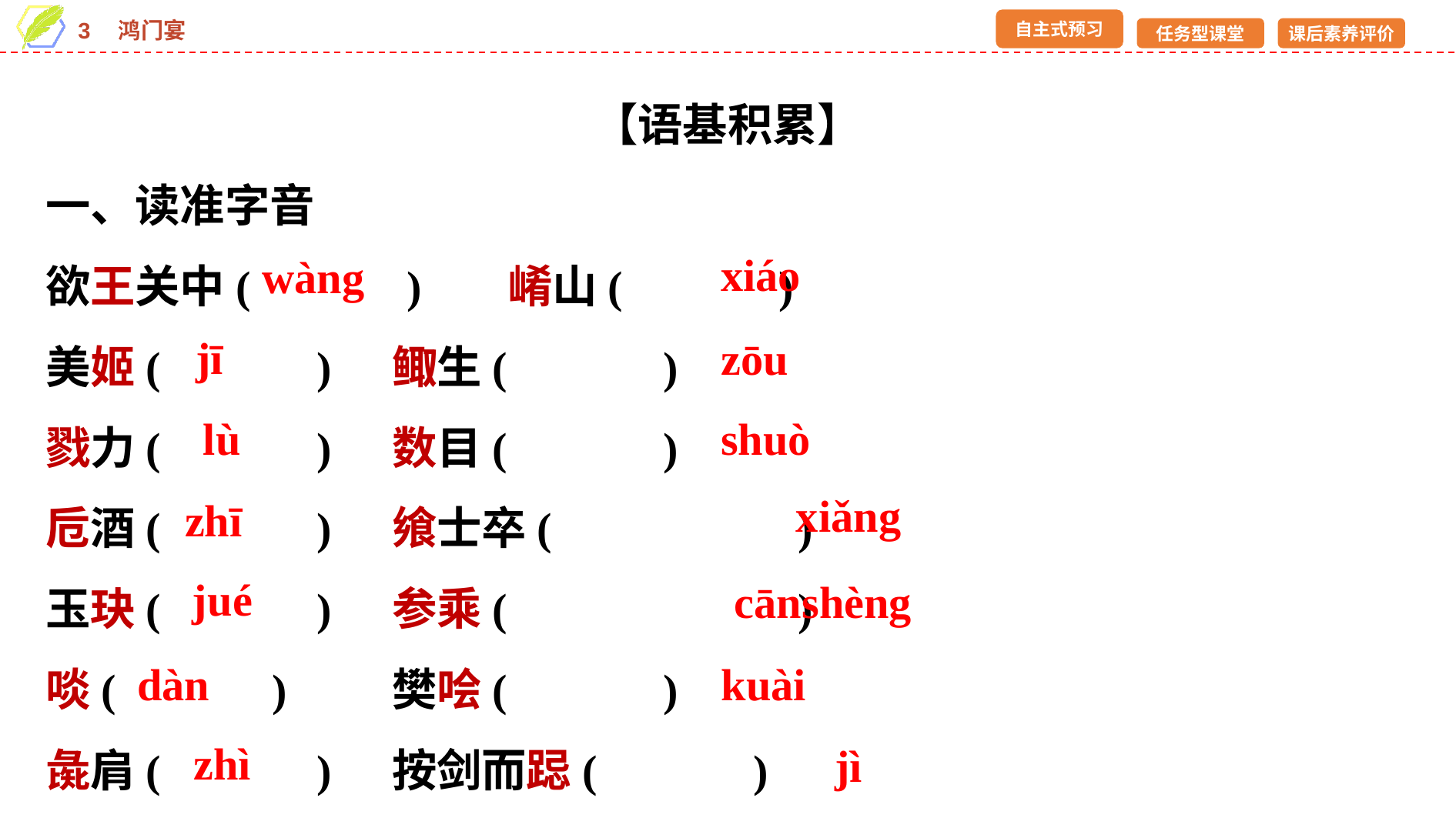

【语基积累】
一、读准字音
欲王关中(　　　)　	崤山(　　　)
美姬(　　　)    	鲰生(　　　)
戮力(　　　)    	数目(　　　)
卮酒(　　　)    	飨士卒(　　　　　)
玉玦(　　　)    	参乘(　　　　　　)
啖(　　　)    	樊哙(　　　)
彘肩(　　　)    	按剑而跽(　　　)
xiáo
wàng
jī
zōu
lù
shuò
xiǎng
zhī
jué
cānshèng
dàn
kuài
zhì
jì